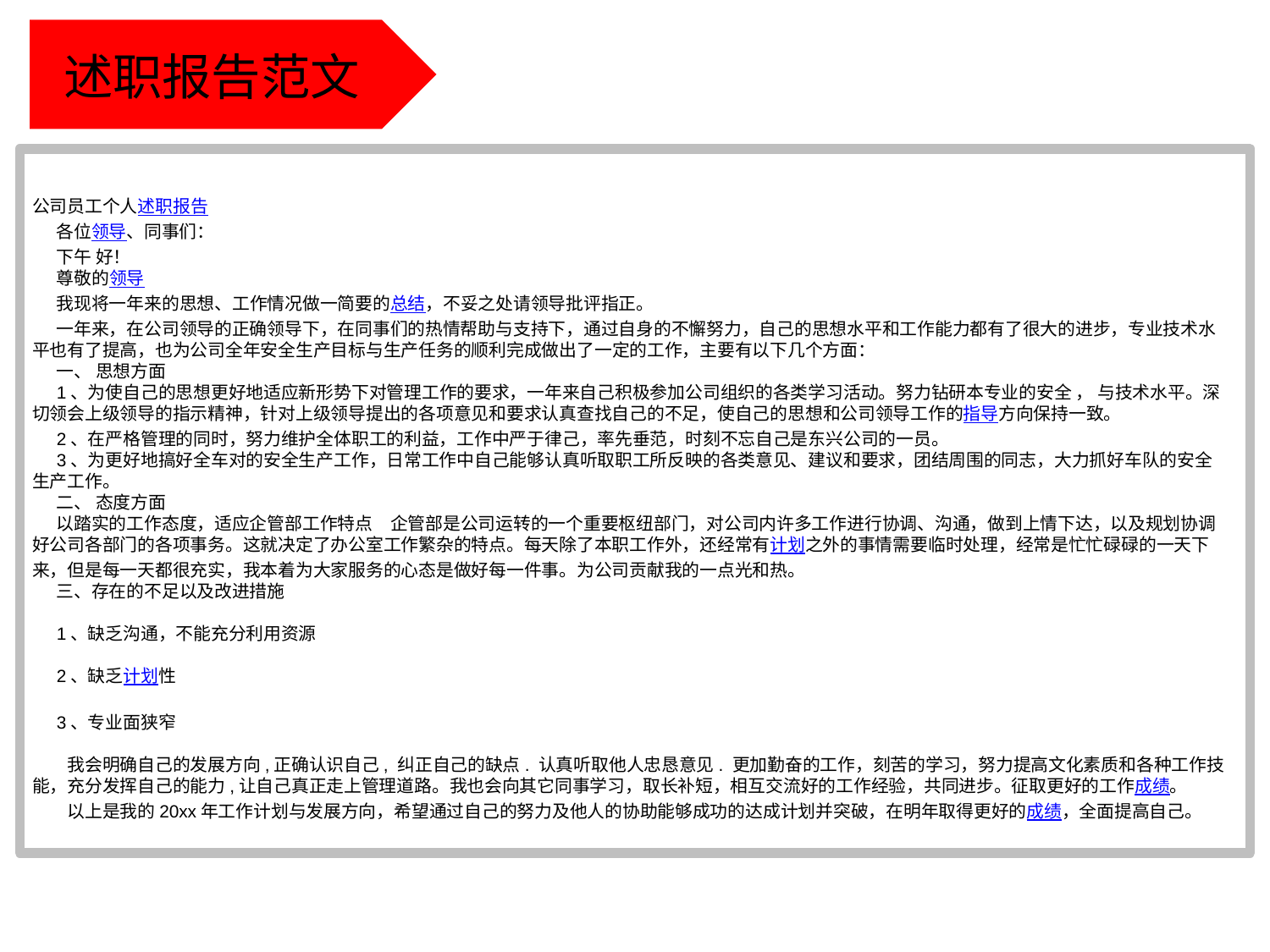

述职报告范文

公司员工个人述职报告
     各位领导、同事们：
     下午 好！
     尊敬的领导
     我现将一年来的思想、工作情况做一简要的总结，不妥之处请领导批评指正。
     一年来，在公司领导的正确领导下，在同事们的热情帮助与支持下，通过自身的不懈努力，自己的思想水平和工作能力都有了很大的进步，专业技术水平也有了提高，也为公司全年安全生产目标与生产任务的顺利完成做出了一定的工作，主要有以下几个方面：
     一、 思想方面
     1、为使自己的思想更好地适应新形势下对管理工作的要求，一年来自己积极参加公司组织的各类学习活动。努力钻研本专业的安全 ， 与技术水平。深切领会上级领导的指示精神，针对上级领导提出的各项意见和要求认真查找自己的不足，使自己的思想和公司领导工作的指导方向保持一致。
     2、在严格管理的同时，努力维护全体职工的利益，工作中严于律己，率先垂范，时刻不忘自己是东兴公司的一员。
     3、为更好地搞好全车对的安全生产工作，日常工作中自己能够认真听取职工所反映的各类意见、建议和要求，团结周围的同志，大力抓好车队的安全生产工作。
     二、 态度方面
     以踏实的工作态度，适应企管部工作特点　企管部是公司运转的一个重要枢纽部门，对公司内许多工作进行协调、沟通，做到上情下达，以及规划协调好公司各部门的各项事务。这就决定了办公室工作繁杂的特点。每天除了本职工作外，还经常有计划之外的事情需要临时处理，经常是忙忙碌碌的一天下来，但是每一天都很充实，我本着为大家服务的心态是做好每一件事。为公司贡献我的一点光和热。
     三、存在的不足以及改进措施

     1、缺乏沟通，不能充分利用资源

     2、缺乏计划性

     3、专业面狭窄

　　我会明确自己的发展方向,正确认识自己, 纠正自己的缺点. 认真听取他人忠恳意见. 更加勤奋的工作，刻苦的学习，努力提高文化素质和各种工作技能，充分发挥自己的能力,让自己真正走上管理道路。我也会向其它同事学习，取长补短，相互交流好的工作经验，共同进步。征取更好的工作成绩。
　　以上是我的20xx年工作计划与发展方向，希望通过自己的努力及他人的协助能够成功的达成计划并突破，在明年取得更好的成绩，全面提高自己。

点击添加文本
点击添加文本
点击添加文本
点击添加文本